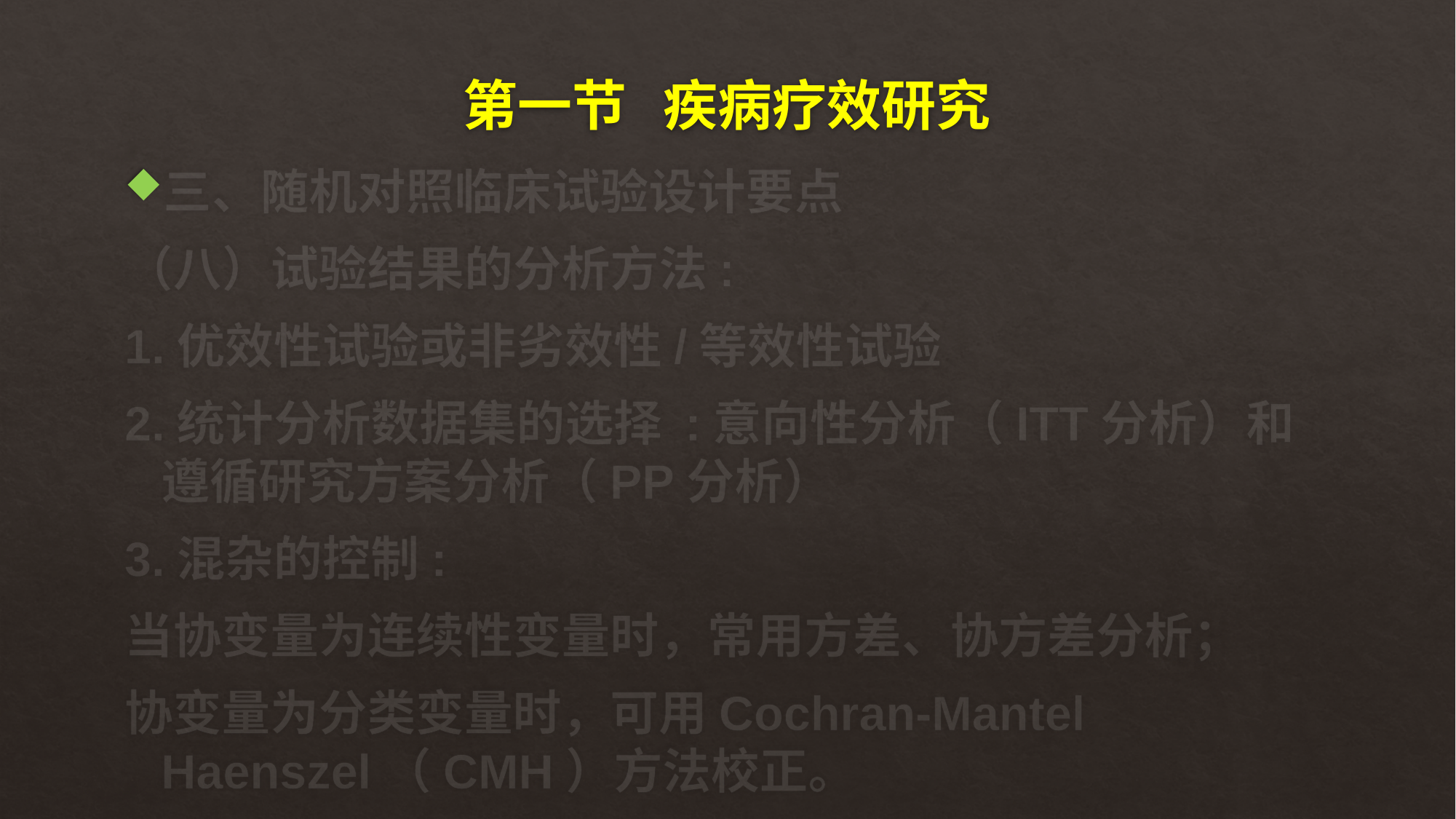

# 第一节   疾病疗效研究
三、随机对照临床试验设计要点
（八）试验结果的分析方法:
1.优效性试验或非劣效性/等效性试验
2.统计分析数据集的选择 :意向性分析（ITT分析）和遵循研究方案分析（PP分析）
3.混杂的控制:
当协变量为连续性变量时，常用方差、协方差分析；
协变量为分类变量时，可用Cochran-Mantel Haenszel（CMH）方法校正。